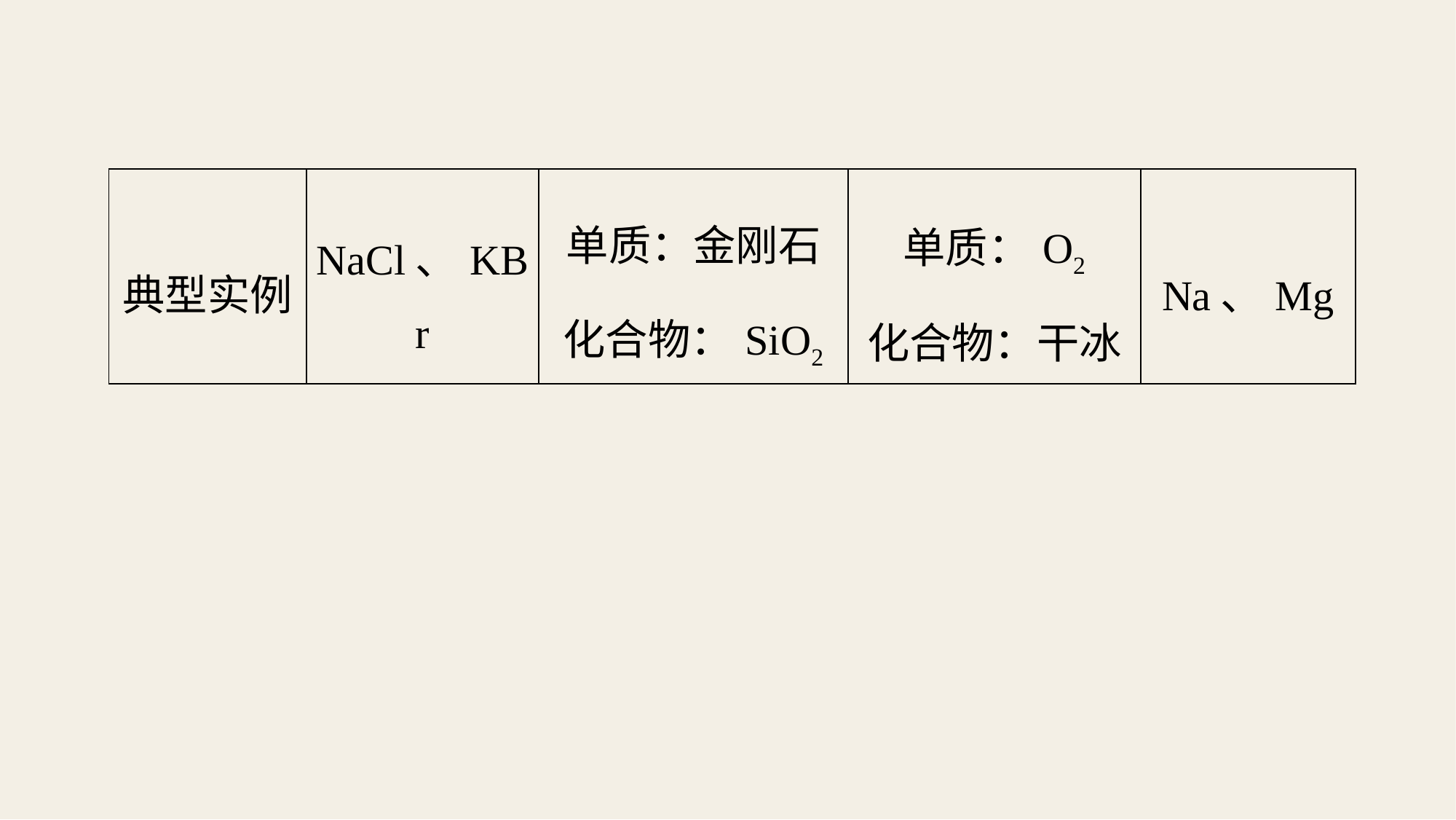

| 典型实例 | NaCl、KBr | 单质：金刚石 化合物：SiO2 | 单质：O2 化合物：干冰 | Na、Mg |
| --- | --- | --- | --- | --- |